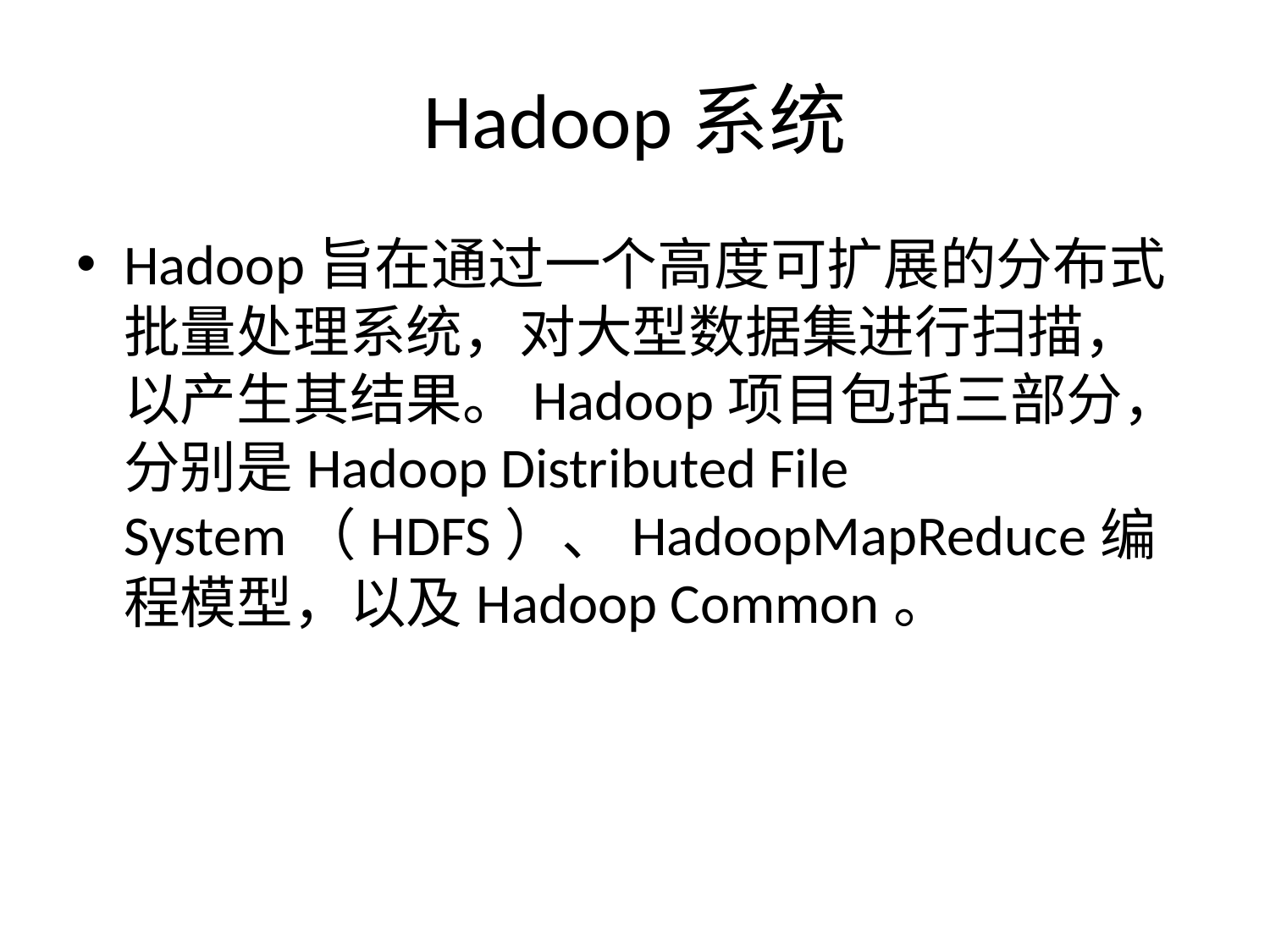

# Hadoop系统
Hadoop旨在通过一个高度可扩展的分布式批量处理系统，对大型数据集进行扫描，以产生其结果。Hadoop项目包括三部分，分别是Hadoop Distributed File System（HDFS）、HadoopMapReduce编程模型，以及Hadoop Common。